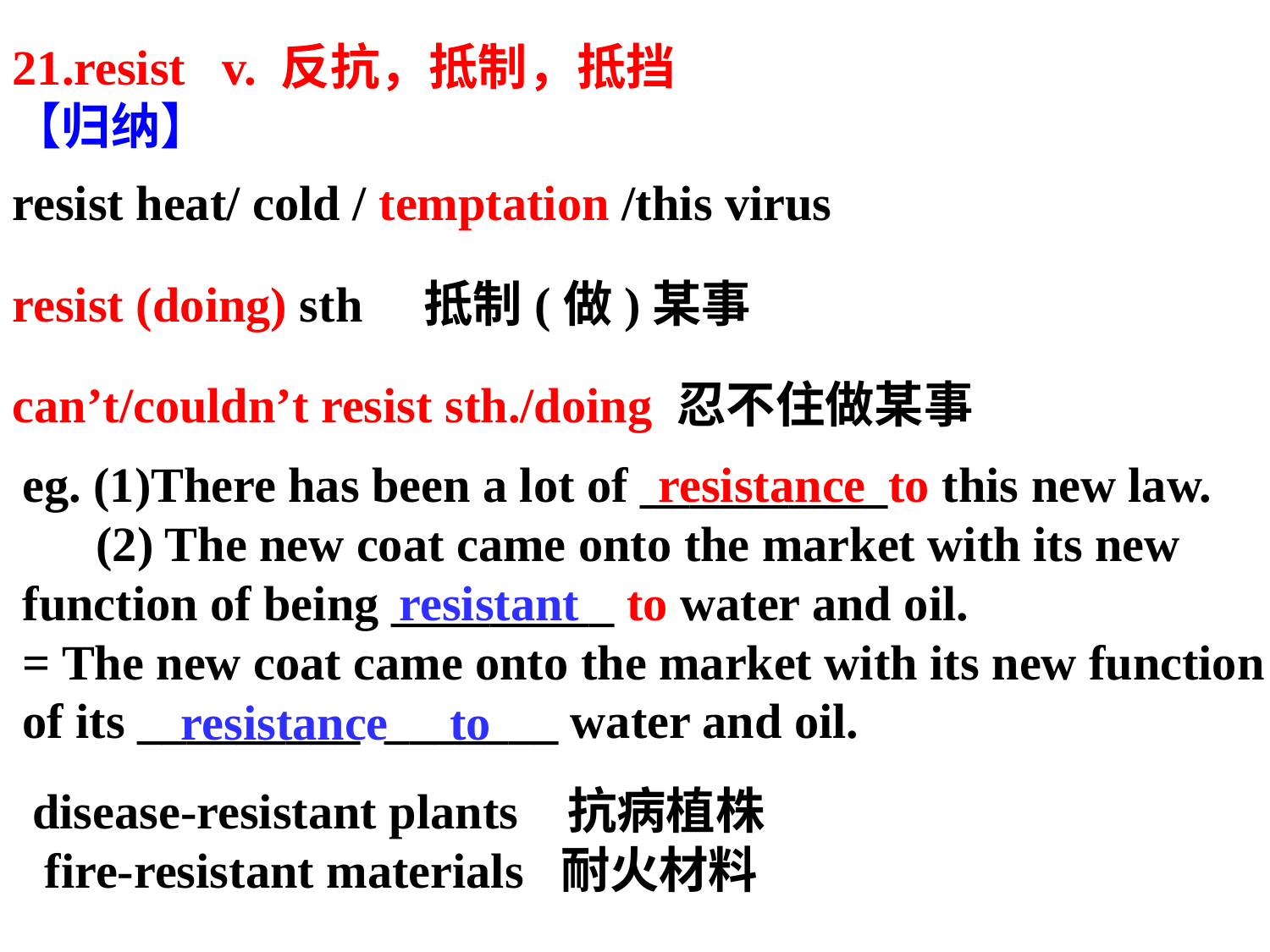

21.resist   v. 反抗，抵制，抵挡
【归纳】
resist heat/ cold / temptation /this virus
resist (doing) sth    抵制(做)某事
can’t/couldn’t resist sth./doing 忍不住做某事

eg. (1)There has been a lot of __________to this new law.
      (2) The new coat came onto the market with its new
function of being _________ to water and oil.
= The new coat came onto the market with its new function of its _________  _______ water and oil.

resistance
resistant
resistance     to
disease-resistant plants   抗病植株
 fire-resistant materials  耐火材料